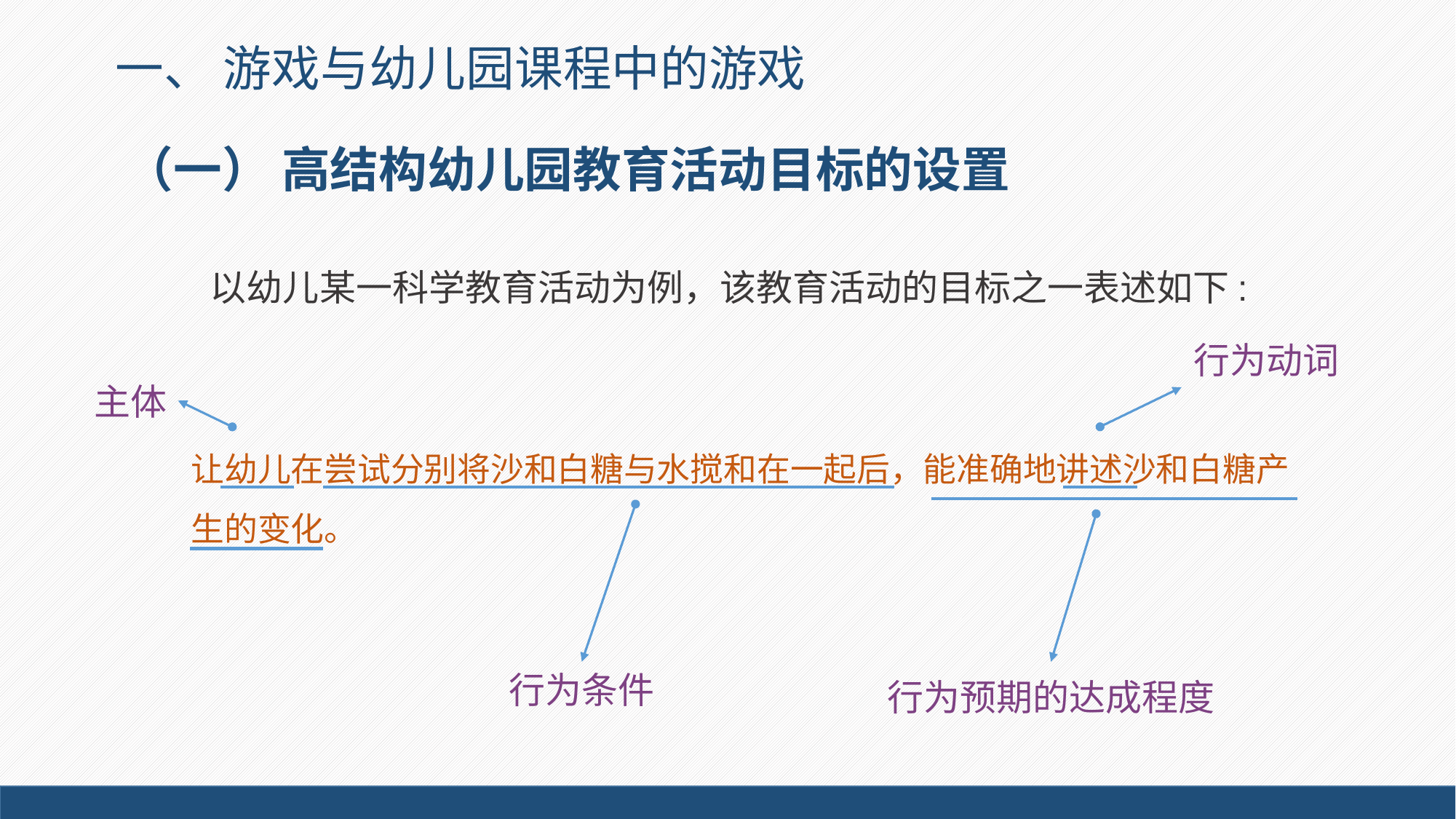

一、 游戏与幼儿园课程中的游戏
# （一） 高结构幼儿园教育活动目标的设置
以幼儿某一科学教育活动为例，该教育活动的目标之一表述如下:
行为动词
主体
让幼儿在尝试分别将沙和白糖与水搅和在一起后，能准确地讲述沙和白糖产生的变化。
行为条件
行为预期的达成程度